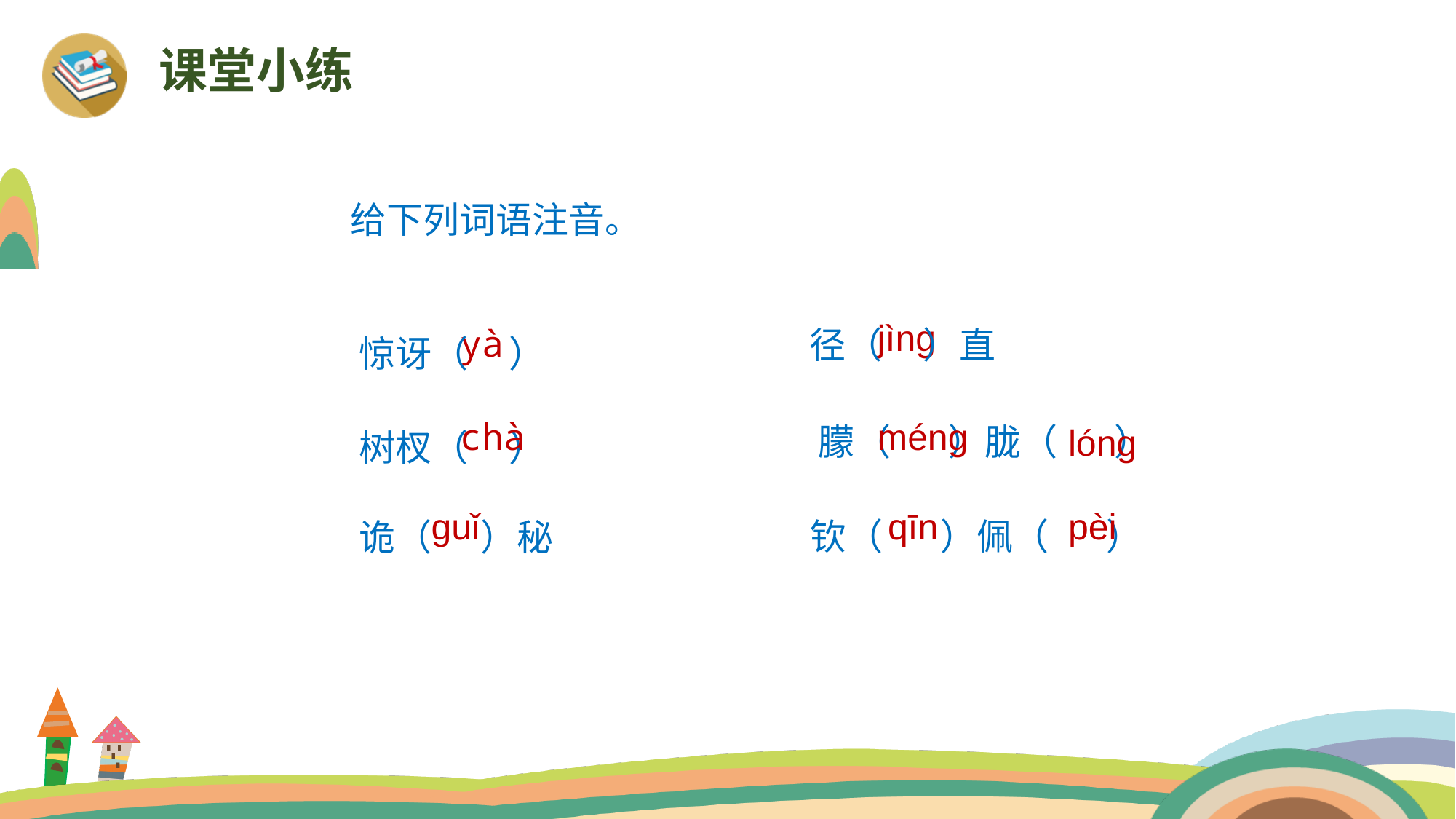

课堂小练
给下列词语注音。
径（     ）直
惊讶（     ）
jìng
yà
朦（       ）胧（       ）
树杈（     ）
chà
méng
lóng
钦（       ）佩（       ）
诡（      ）秘
guǐ
pèi
qīn